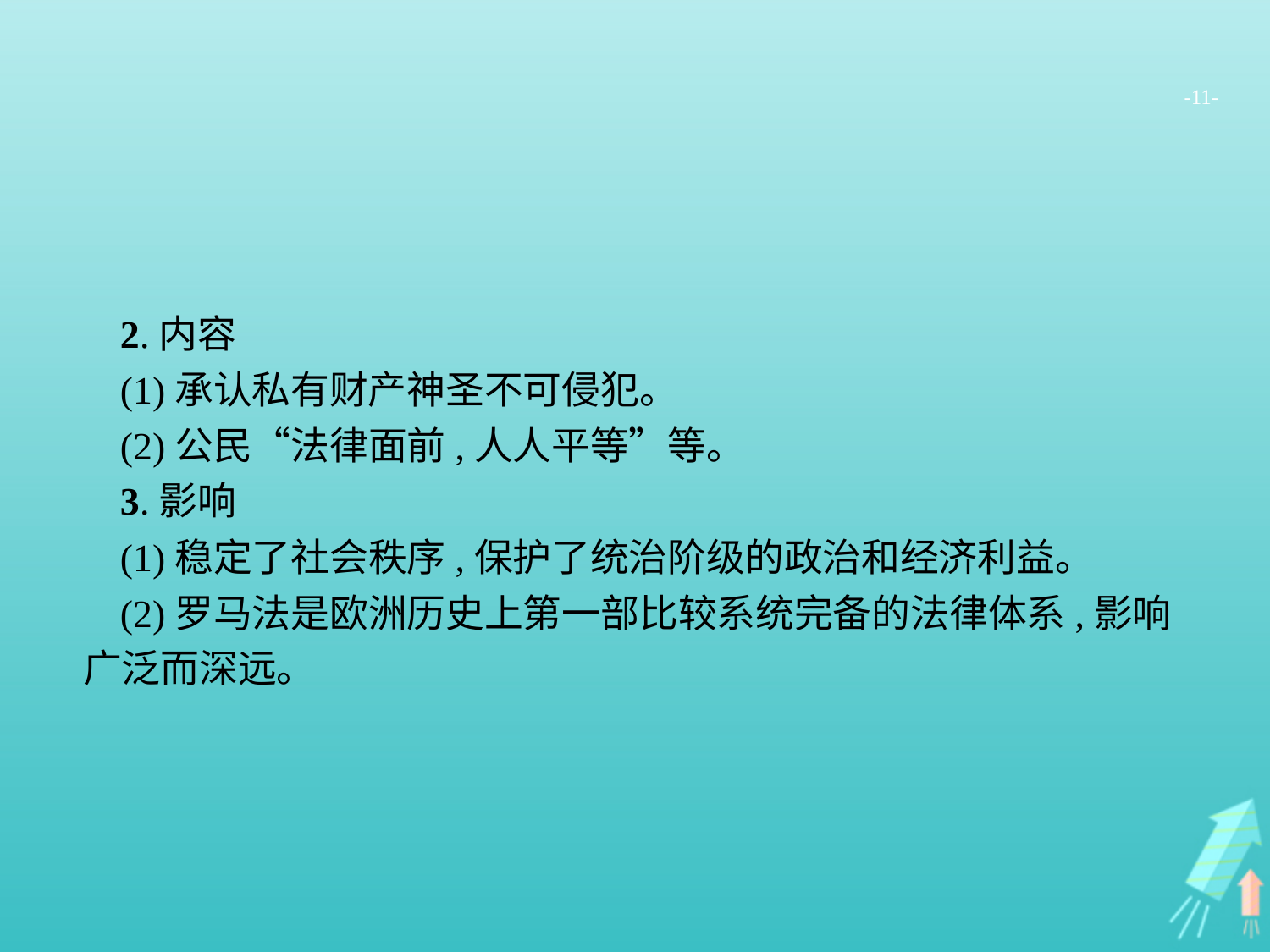

-11-
2.内容
(1)承认私有财产神圣不可侵犯。
(2)公民“法律面前,人人平等”等。
3.影响
(1)稳定了社会秩序,保护了统治阶级的政治和经济利益。
(2)罗马法是欧洲历史上第一部比较系统完备的法律体系,影响广泛而深远。